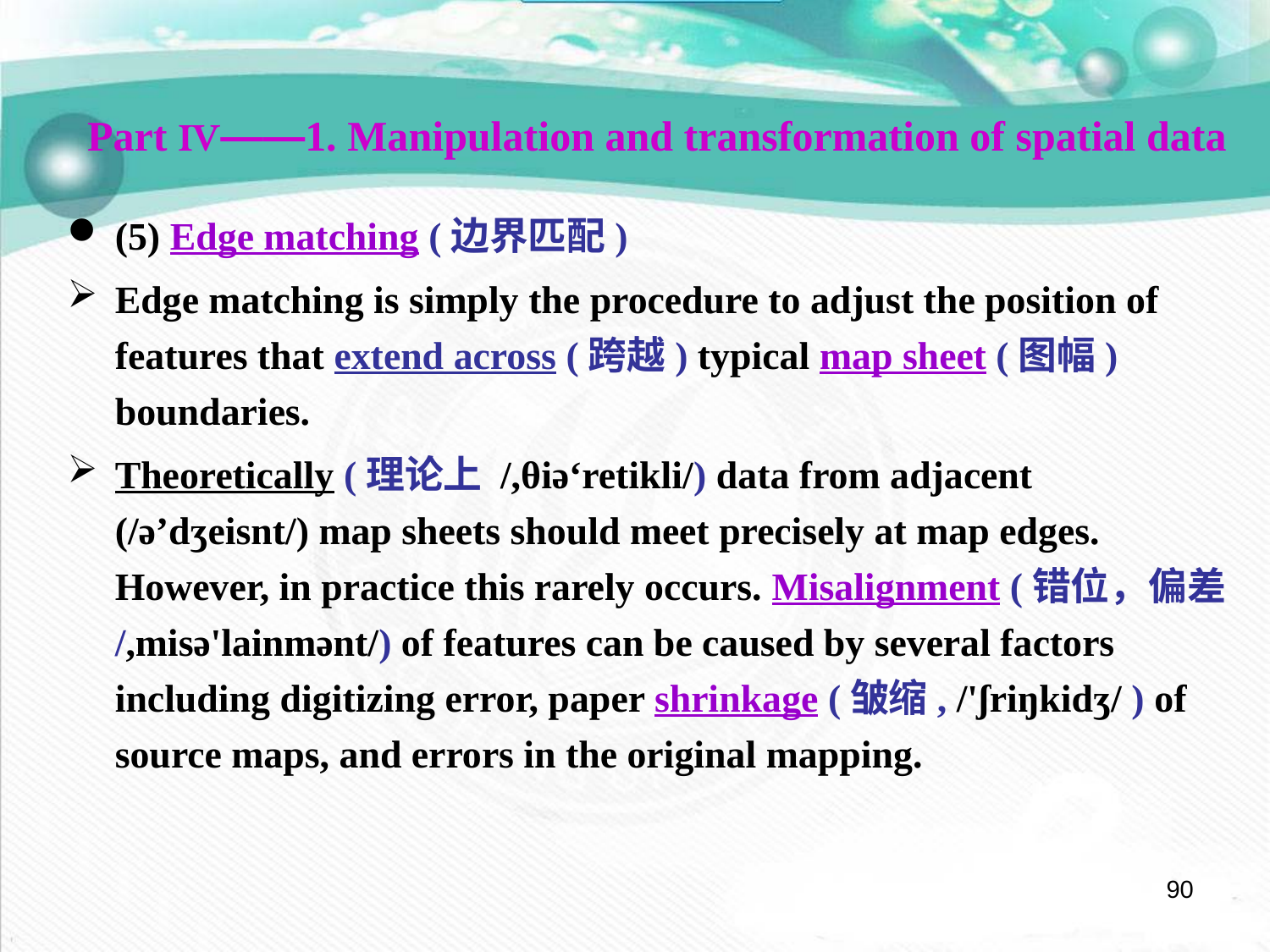

Part Ⅳ——1. Manipulation and transformation of spatial data
(5) Edge matching (边界匹配)
Edge matching is simply the procedure to adjust the position of features that extend across (跨越) typical map sheet (图幅) boundaries.
Theoretically (理论上 /,θiə‘retikli/) data from adjacent (/ə’dʒeisnt/) map sheets should meet precisely at map edges. However, in practice this rarely occurs. Misalignment (错位，偏差 /,misə'lainmənt/) of features can be caused by several factors including digitizing error, paper shrinkage (皱缩, /'ʃriŋkidʒ/ ) of source maps, and errors in the original mapping.
90